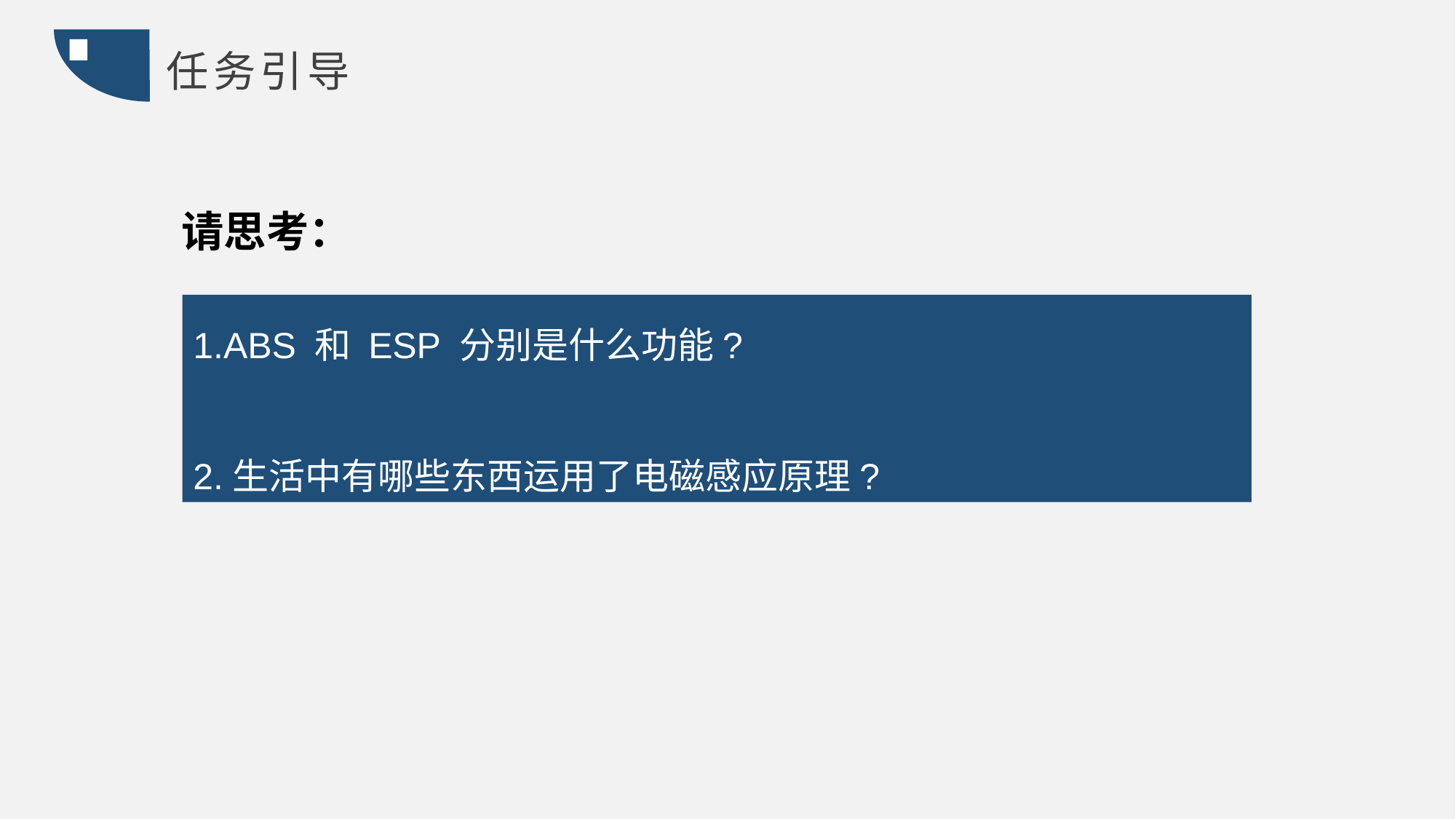

任务引导
请思考：
1.ABS 和 ESP 分别是什么功能?

2.生活中有哪些东西运用了电磁感应原理?